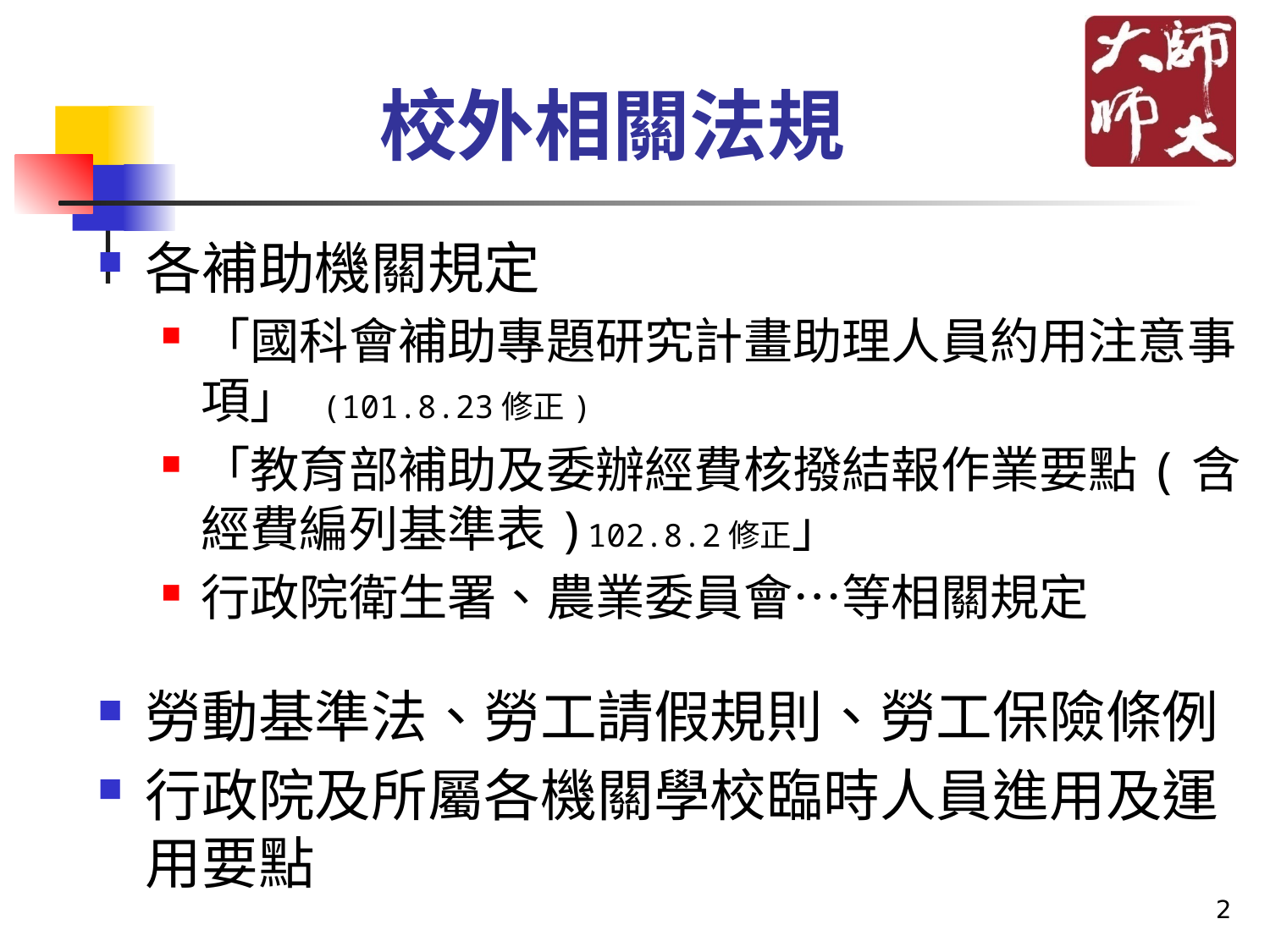

# 校外相關法規
各補助機關規定
「國科會補助專題研究計畫助理人員約用注意事項」 (101.8.23修正)
「教育部補助及委辦經費核撥結報作業要點(含經費編列基準表)102.8.2修正」
行政院衛生署、農業委員會…等相關規定
勞動基準法、勞工請假規則、勞工保險條例
行政院及所屬各機關學校臨時人員進用及運用要點
2